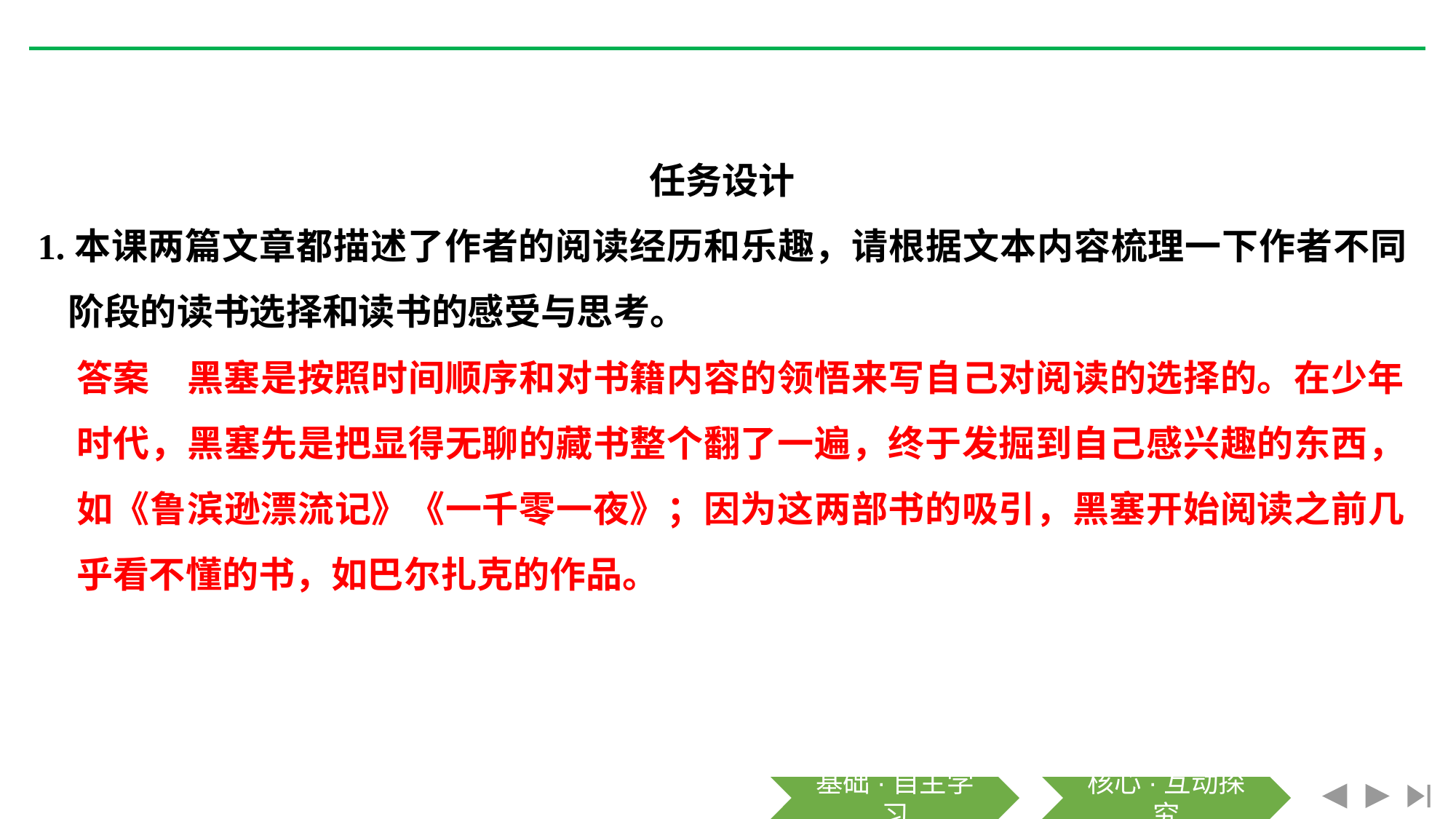

任务设计
1.本课两篇文章都描述了作者的阅读经历和乐趣，请根据文本内容梳理一下作者不同阶段的读书选择和读书的感受与思考。
答案　黑塞是按照时间顺序和对书籍内容的领悟来写自己对阅读的选择的。在少年时代，黑塞先是把显得无聊的藏书整个翻了一遍，终于发掘到自己感兴趣的东西，如《鲁滨逊漂流记》《一千零一夜》；因为这两部书的吸引，黑塞开始阅读之前几乎看不懂的书，如巴尔扎克的作品。